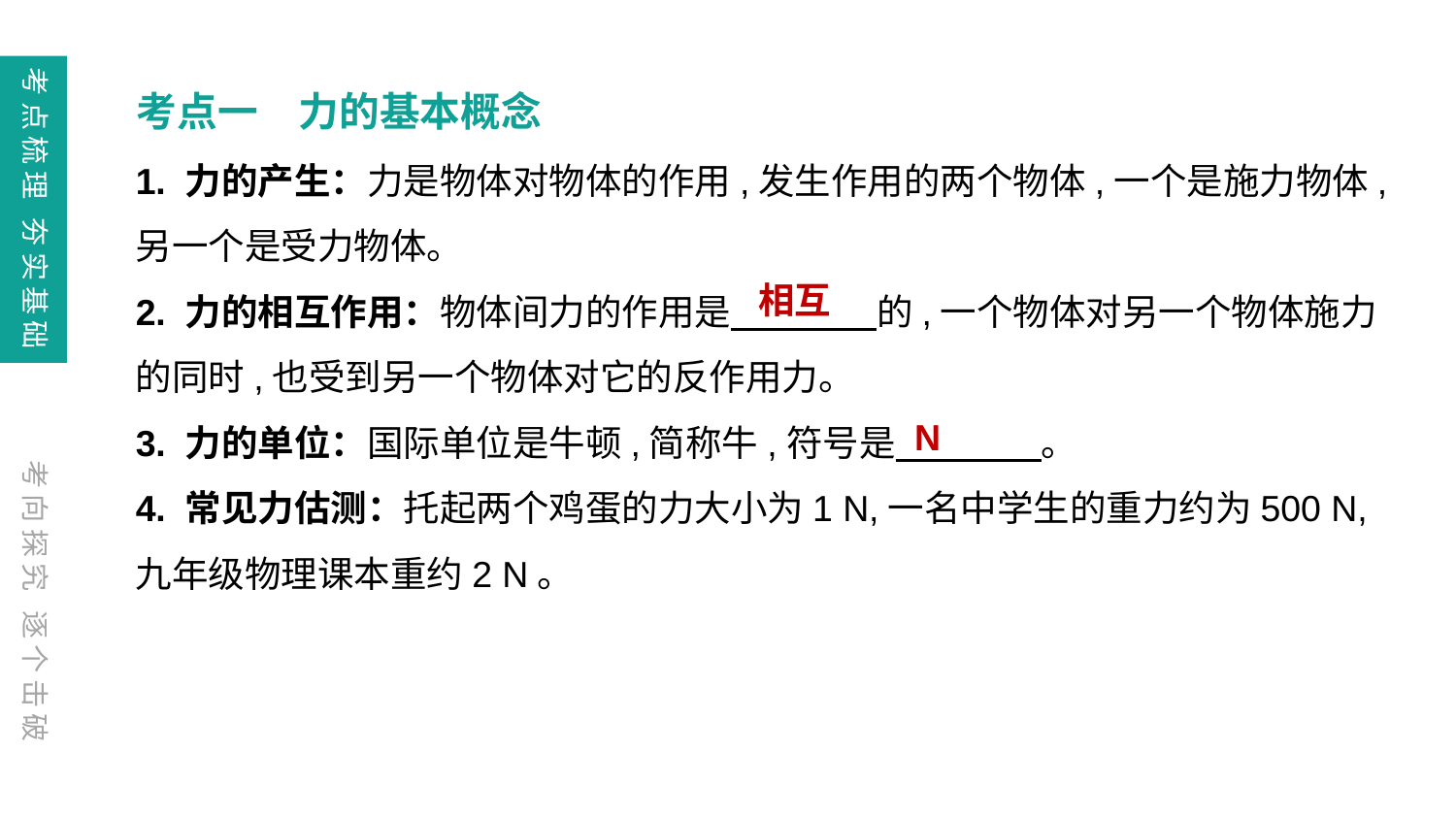

考点梳理 夯实基础
考点一　力的基本概念
1. 力的产生：力是物体对物体的作用,发生作用的两个物体,一个是施力物体,另一个是受力物体。
2. 力的相互作用：物体间力的作用是　　　　的,一个物体对另一个物体施力的同时,也受到另一个物体对它的反作用力。
3. 力的单位：国际单位是牛顿,简称牛,符号是　　　　。
4. 常见力估测：托起两个鸡蛋的力大小为1 N,一名中学生的重力约为500 N,九年级物理课本重约2 N。
相互
N
考向探究 逐个击破